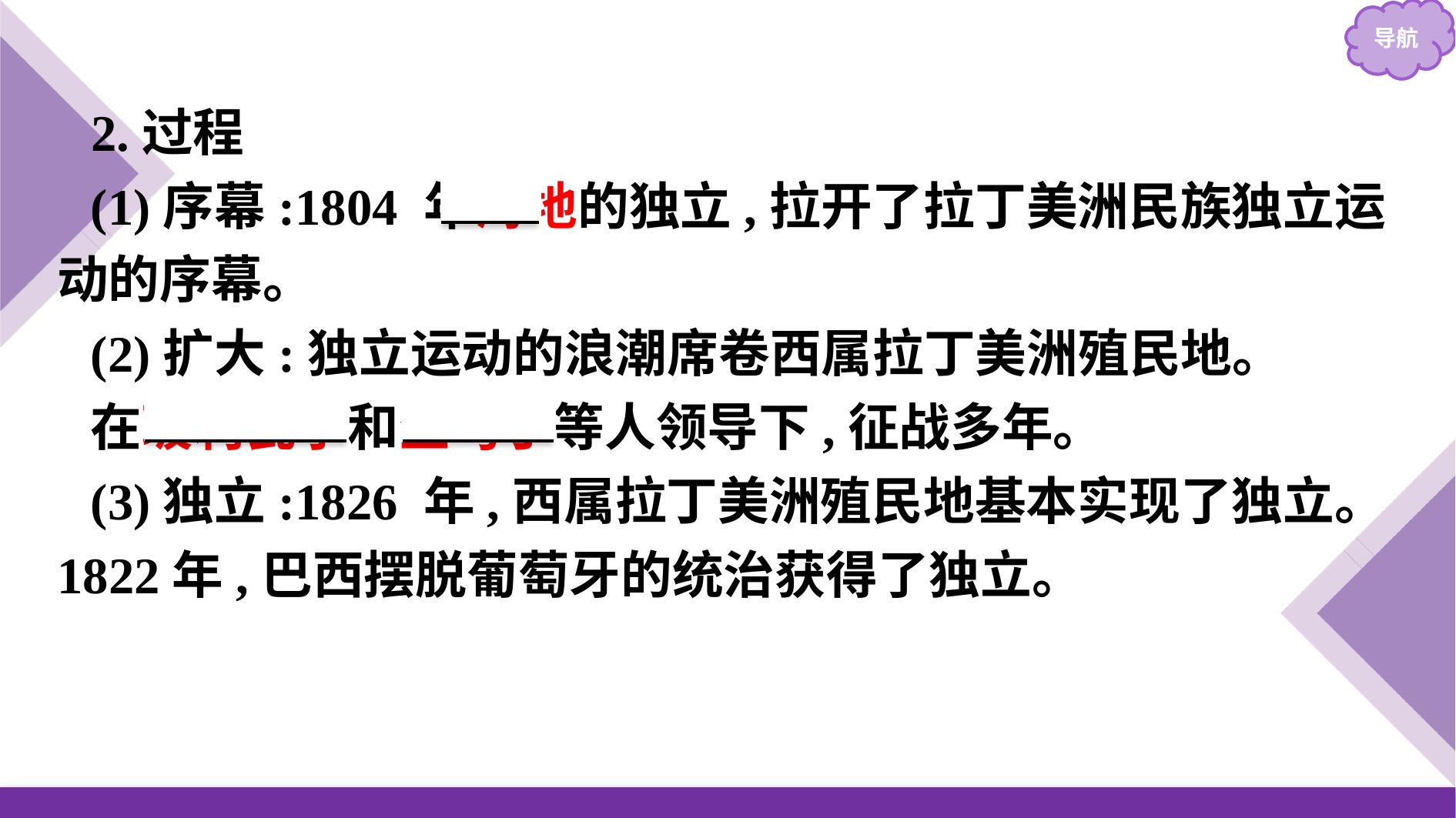

2.过程
(1)序幕:1804 年海地的独立,拉开了拉丁美洲民族独立运动的序幕。
(2)扩大:独立运动的浪潮席卷西属拉丁美洲殖民地。
在玻利瓦尔和圣马丁等人领导下,征战多年。
(3)独立:1826 年,西属拉丁美洲殖民地基本实现了独立。1822年,巴西摆脱葡萄牙的统治获得了独立。